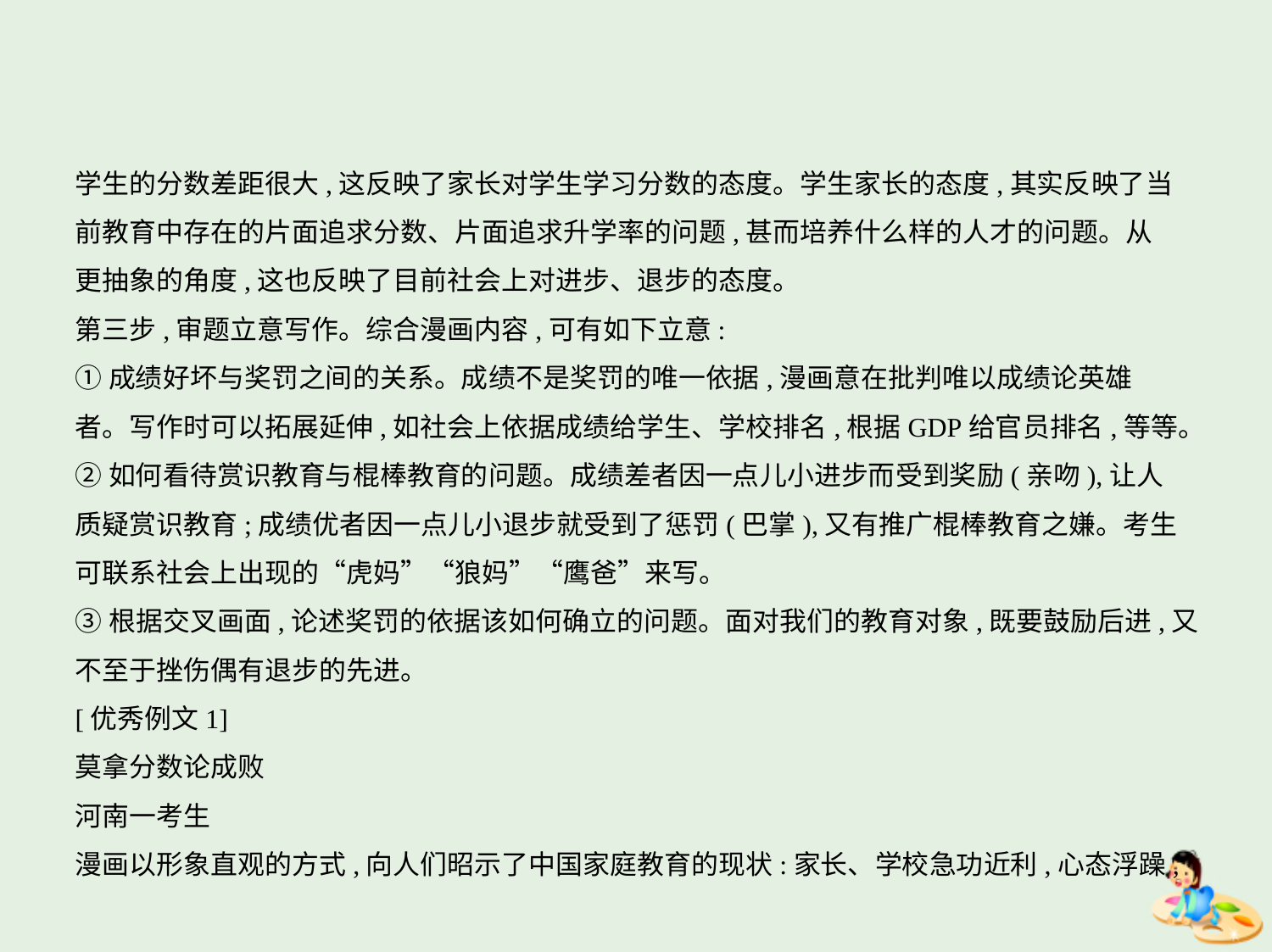

学生的分数差距很大,这反映了家长对学生学习分数的态度。学生家长的态度,其实反映了当
前教育中存在的片面追求分数、片面追求升学率的问题,甚而培养什么样的人才的问题。从
更抽象的角度,这也反映了目前社会上对进步、退步的态度。
第三步,审题立意写作。综合漫画内容,可有如下立意:
①成绩好坏与奖罚之间的关系。成绩不是奖罚的唯一依据,漫画意在批判唯以成绩论英雄
者。写作时可以拓展延伸,如社会上依据成绩给学生、学校排名,根据GDP给官员排名,等等。
②如何看待赏识教育与棍棒教育的问题。成绩差者因一点儿小进步而受到奖励(亲吻),让人
质疑赏识教育;成绩优者因一点儿小退步就受到了惩罚(巴掌),又有推广棍棒教育之嫌。考生
可联系社会上出现的“虎妈”“狼妈”“鹰爸”来写。
③根据交叉画面,论述奖罚的依据该如何确立的问题。面对我们的教育对象,既要鼓励后进,又
不至于挫伤偶有退步的先进。
[优秀例文1]
莫拿分数论成败
河南一考生
漫画以形象直观的方式,向人们昭示了中国家庭教育的现状:家长、学校急功近利,心态浮躁,